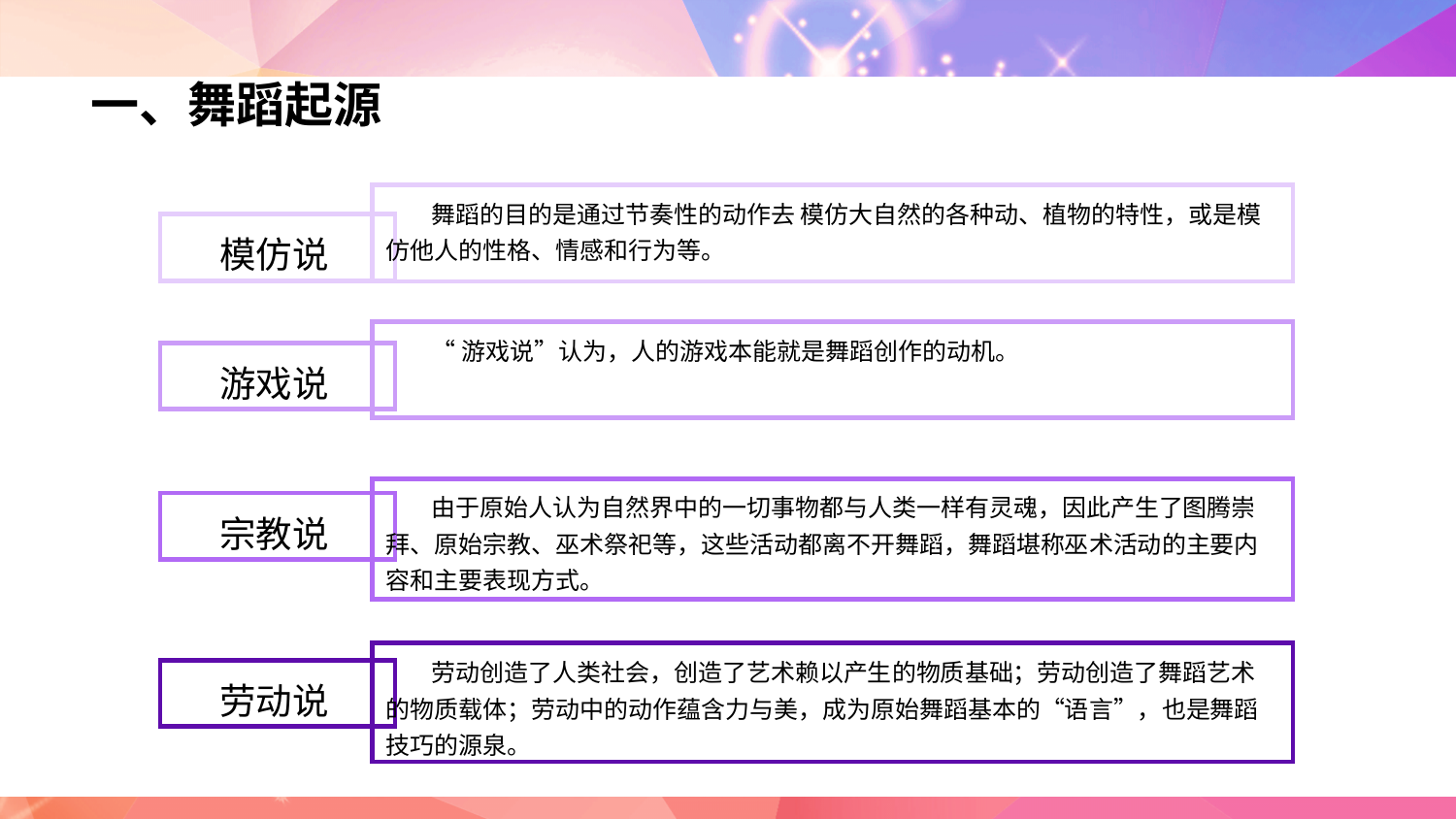

一、舞蹈起源

舞蹈的目的是通过节奏性的动作去 模仿大自然的各种动、植物的特性，或是模仿他人的性格、情感和行为等。
模仿说
“游戏说”认为，人的游戏本能就是舞蹈创作的动机。
游戏说
由于原始人认为自然界中的一切事物都与人类一样有灵魂，因此产生了图腾崇   拜、原始宗教、巫术祭祀等，这些活动都离不开舞蹈，舞蹈堪称巫术活动的主要内容和主要表现方式。
宗教说
劳动创造了人类社会，创造了艺术赖以产生的物质基础；劳动创造了舞蹈艺术的物质载体；劳动中的动作蕴含力与美，成为原始舞蹈基本的“语言”，也是舞蹈技巧的源泉。
劳动说